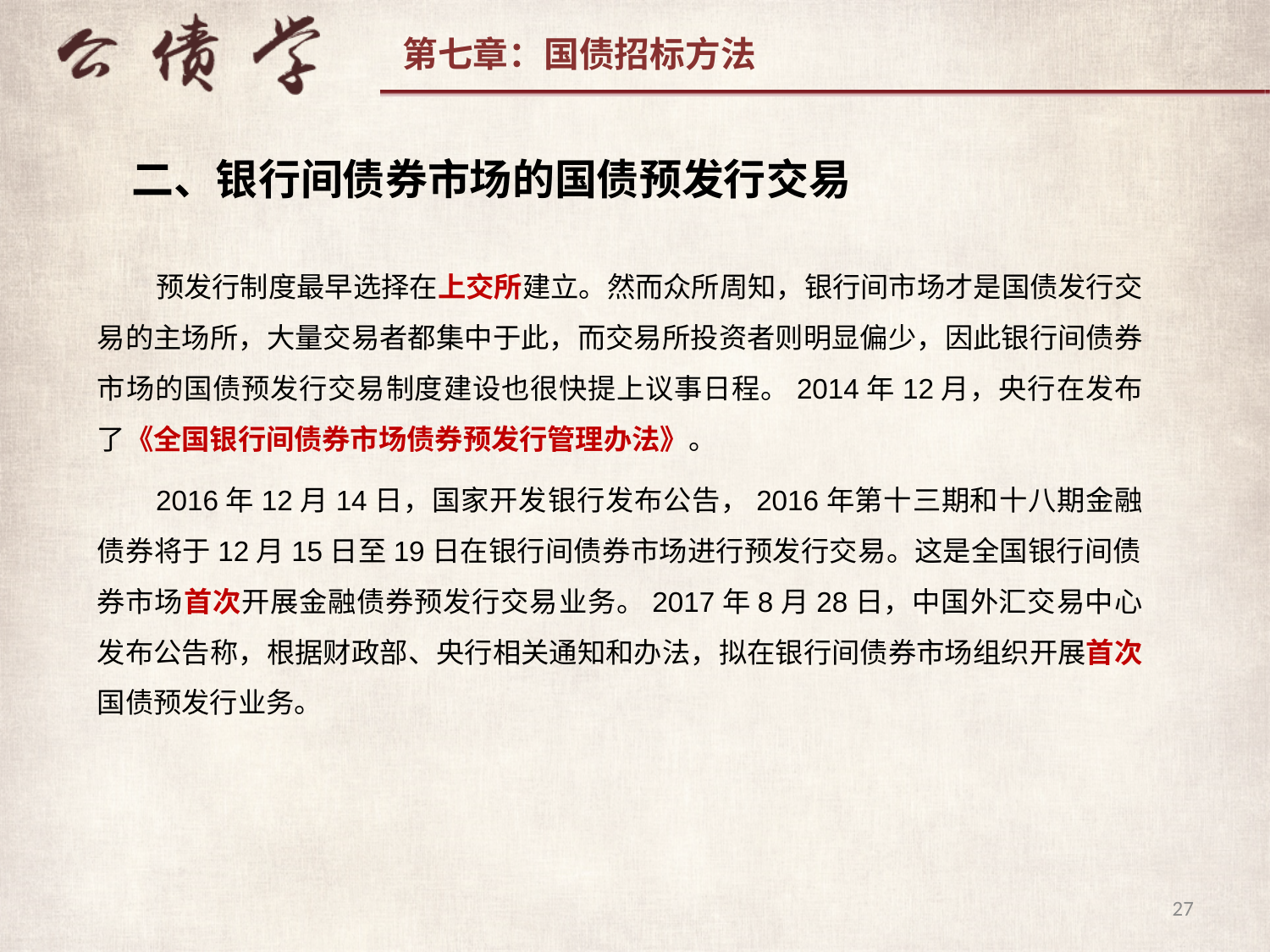

二、银行间债券市场的国债预发行交易
预发行制度最早选择在上交所建立。然而众所周知，银行间市场才是国债发行交易的主场所，大量交易者都集中于此，而交易所投资者则明显偏少，因此银行间债券市场的国债预发行交易制度建设也很快提上议事日程。2014年12月，央行在发布了《全国银行间债券市场债券预发行管理办法》。
2016年12月14日，国家开发银行发布公告，2016年第十三期和十八期金融债券将于12月15日至19日在银行间债券市场进行预发行交易。这是全国银行间债券市场首次开展金融债券预发行交易业务。2017年8月28日，中国外汇交易中心发布公告称，根据财政部、央行相关通知和办法，拟在银行间债券市场组织开展首次国债预发行业务。
27